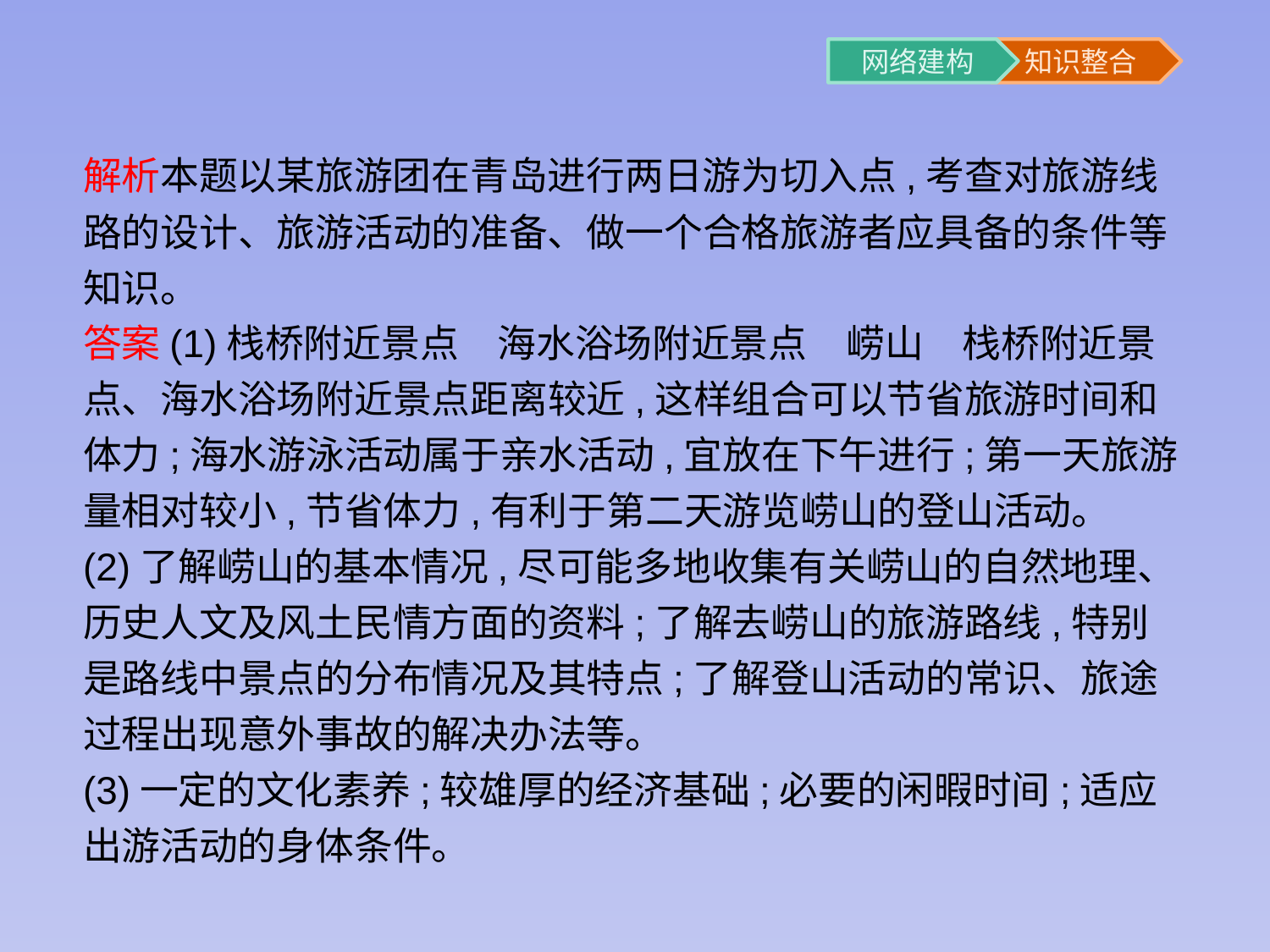

解析本题以某旅游团在青岛进行两日游为切入点,考查对旅游线路的设计、旅游活动的准备、做一个合格旅游者应具备的条件等知识。
答案(1)栈桥附近景点　海水浴场附近景点　崂山　栈桥附近景点、海水浴场附近景点距离较近,这样组合可以节省旅游时间和体力;海水游泳活动属于亲水活动,宜放在下午进行;第一天旅游量相对较小,节省体力,有利于第二天游览崂山的登山活动。
(2)了解崂山的基本情况,尽可能多地收集有关崂山的自然地理、历史人文及风土民情方面的资料;了解去崂山的旅游路线,特别是路线中景点的分布情况及其特点;了解登山活动的常识、旅途过程出现意外事故的解决办法等。
(3)一定的文化素养;较雄厚的经济基础;必要的闲暇时间;适应出游活动的身体条件。